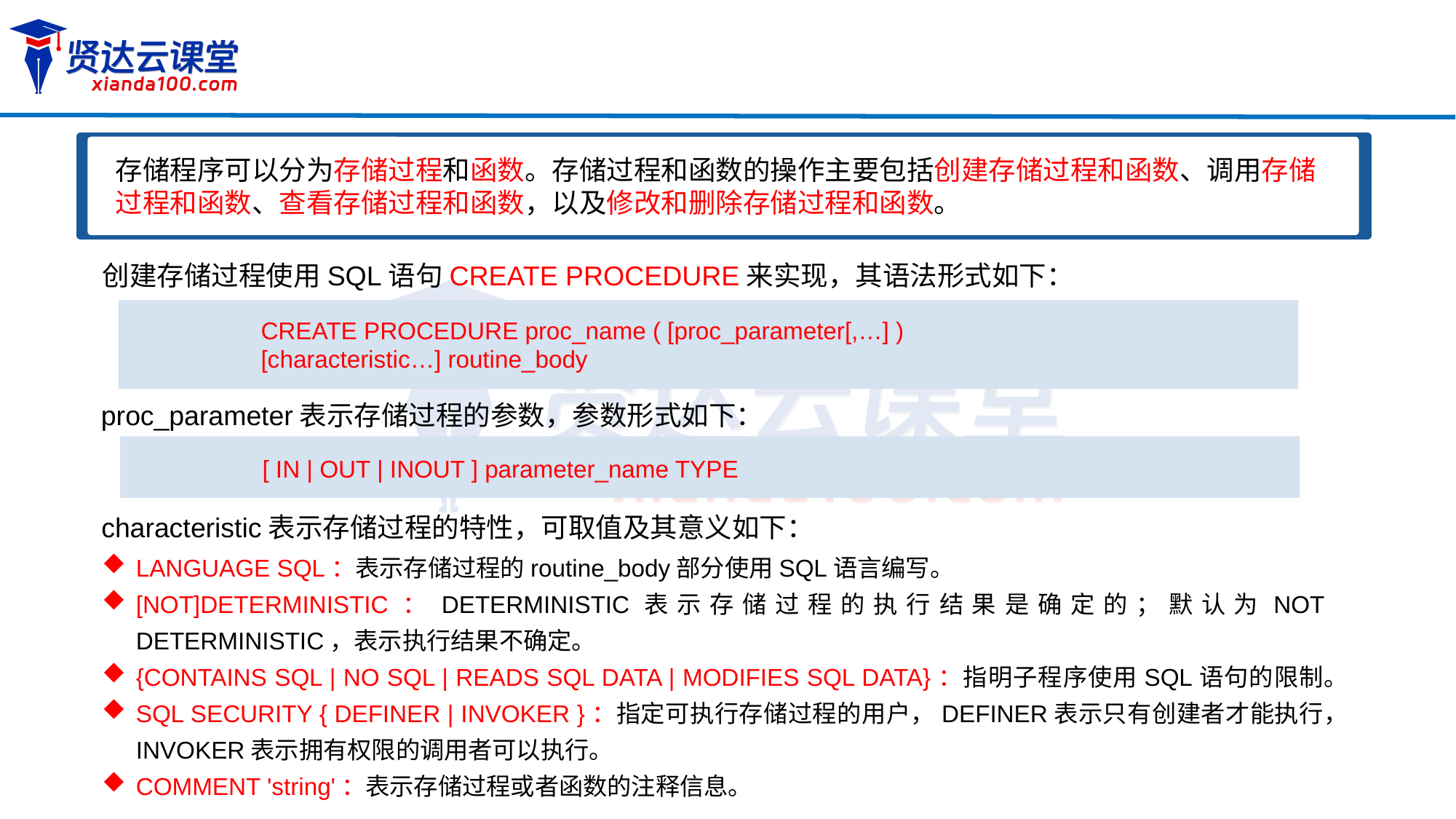

存储程序可以分为存储过程和函数。存储过程和函数的操作主要包括创建存储过程和函数、调用存储过程和函数、查看存储过程和函数，以及修改和删除存储过程和函数。
创建存储过程使用SQL语句CREATE PROCEDURE来实现，其语法形式如下：

CREATE PROCEDURE proc_name ( [proc_parameter[,…] )
[characteristic…] routine_body
proc_parameter表示存储过程的参数，参数形式如下：

[ IN | OUT | INOUT ] parameter_name TYPE
characteristic表示存储过程的特性，可取值及其意义如下：
LANGUAGE SQL：表示存储过程的routine_body部分使用SQL语言编写。
[NOT]DETERMINISTIC：DETERMINISTIC表示存储过程的执行结果是确定的；默认为NOT DETERMINISTIC，表示执行结果不确定。
{CONTAINS SQL | NO SQL | READS SQL DATA | MODIFIES SQL DATA}：指明子程序使用SQL语句的限制。
SQL SECURITY { DEFINER | INVOKER }：指定可执行存储过程的用户，DEFINER表示只有创建者才能执行，INVOKER表示拥有权限的调用者可以执行。
COMMENT 'string'：表示存储过程或者函数的注释信息。